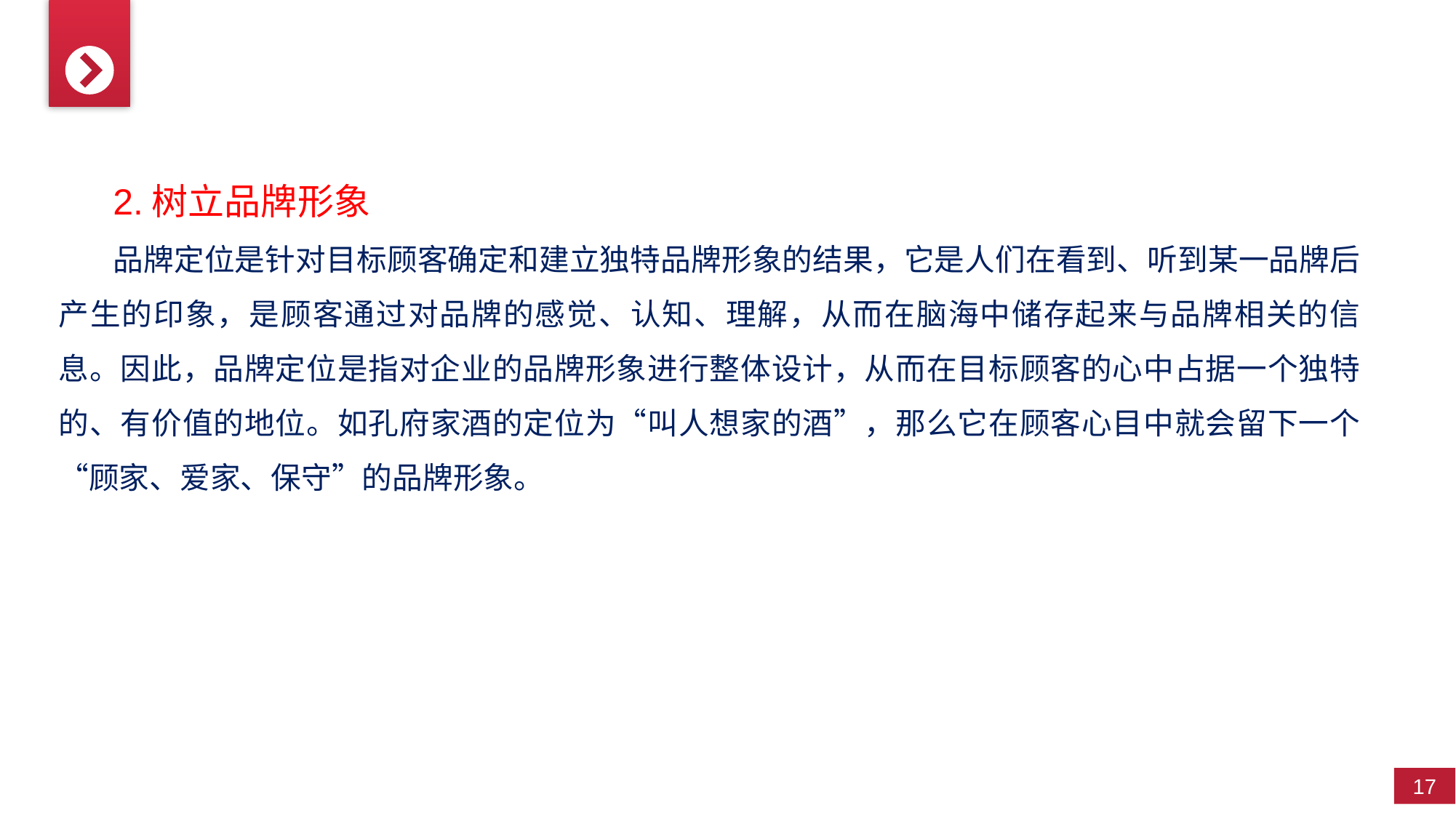

2.树立品牌形象
品牌定位是针对目标顾客确定和建立独特品牌形象的结果，它是人们在看到、听到某一品牌后产生的印象，是顾客通过对品牌的感觉、认知、理解，从而在脑海中储存起来与品牌相关的信息。因此，品牌定位是指对企业的品牌形象进行整体设计，从而在目标顾客的心中占据一个独特的、有价值的地位。如孔府家酒的定位为“叫人想家的酒”，那么它在顾客心目中就会留下一个“顾家、爱家、保守”的品牌形象。